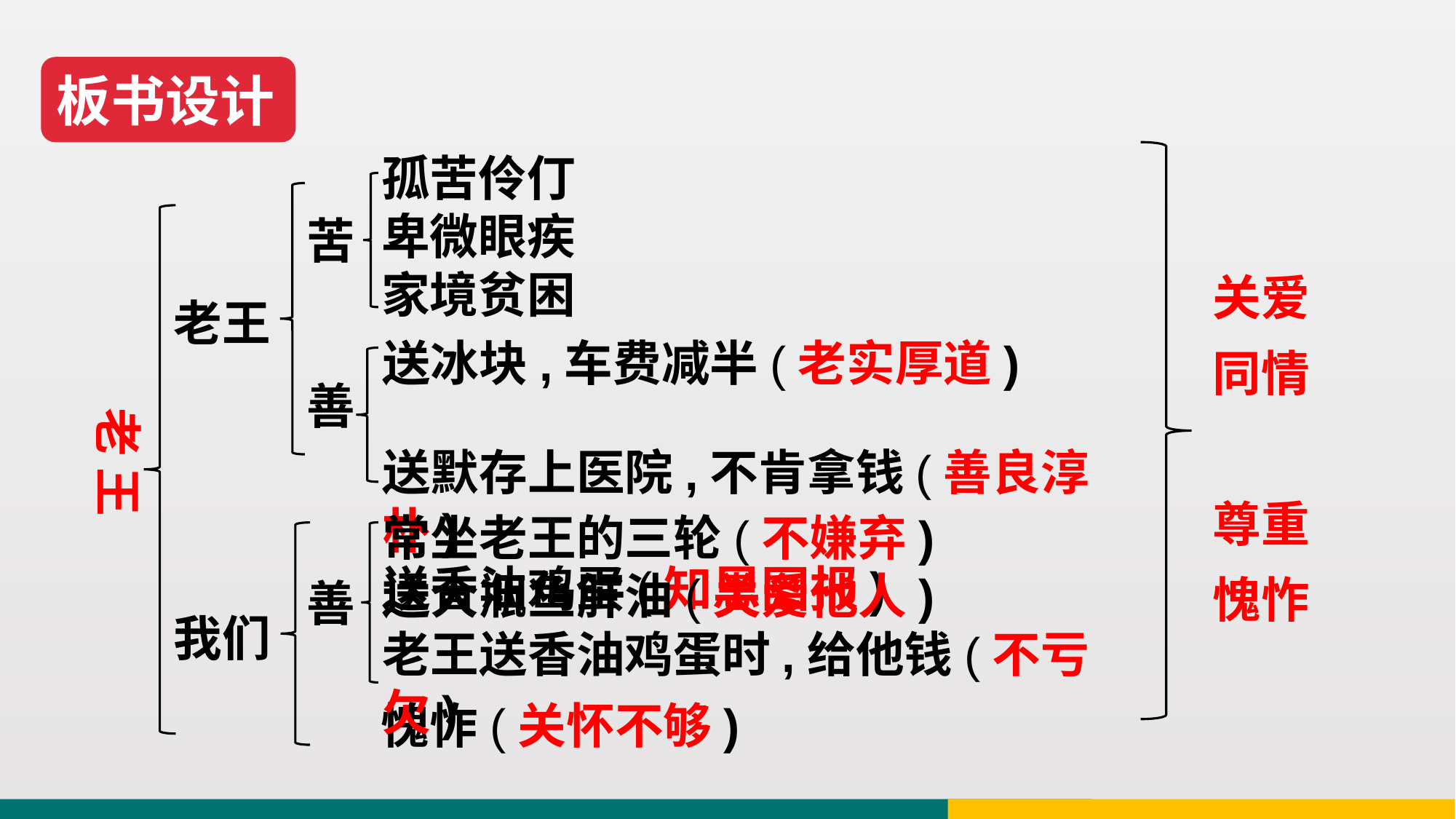

板书设计
孤苦伶仃
卑微眼疾
家境贫困

苦

关爱同情
尊重愧怍
老王
送冰块,车费减半(老实厚道)
送默存上医院,不肯拿钱(善良淳朴)
送香油鸡蛋(知恩图报)

善
老 王
常坐老王的三轮(不嫌弃)
送大瓶鱼肝油(关爱他人)
老王送香油鸡蛋时,给他钱(不亏欠)

善
我们
愧怍(关怀不够)